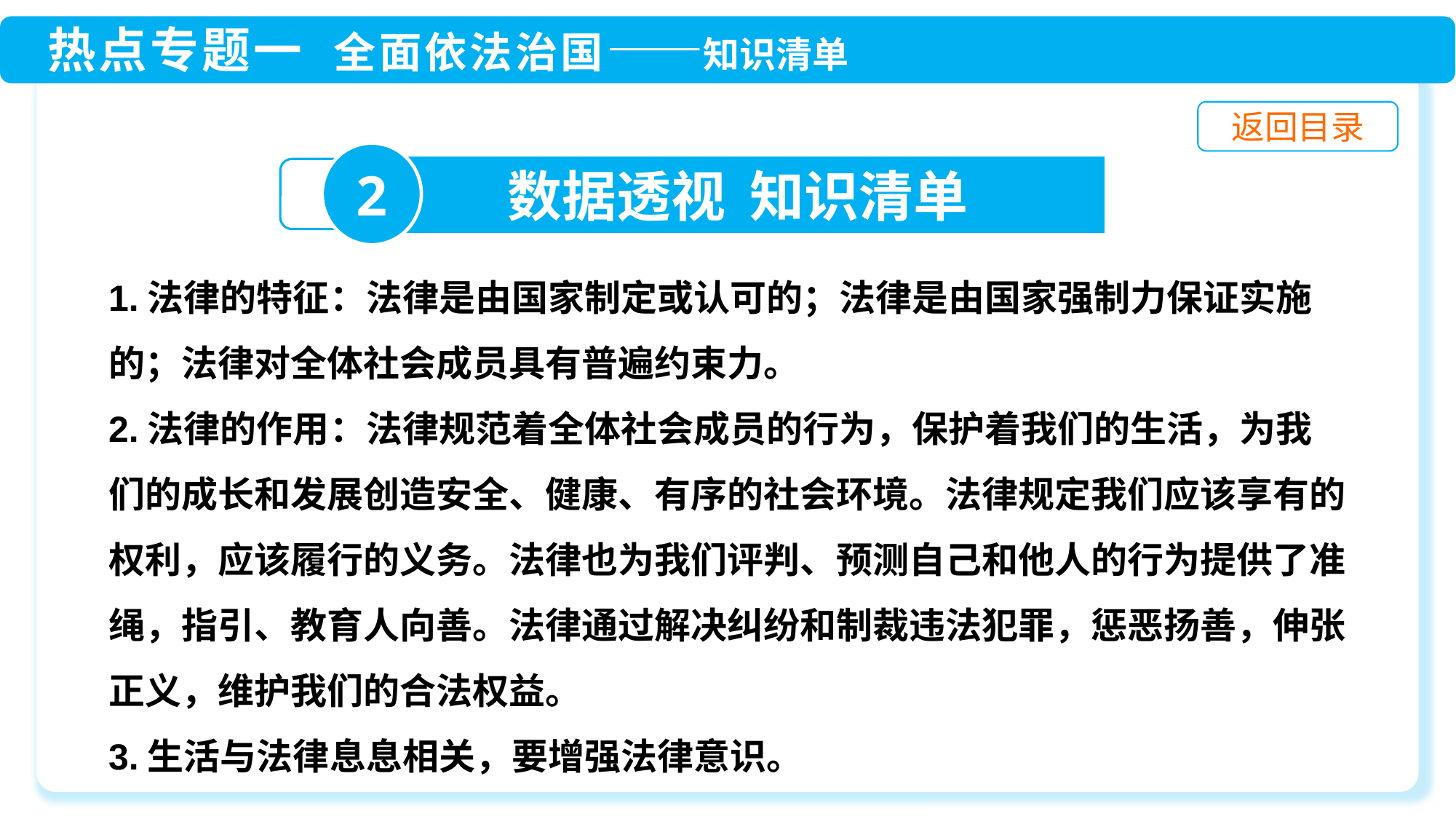

2
数据透视  知识清单

1.法律的特征：法律是由国家制定或认可的；法律是由国家强制力保证实施的；法律对全体社会成员具有普遍约束力。
2.法律的作用：法律规范着全体社会成员的行为，保护着我们的生活，为我们的成长和发展创造安全、健康、有序的社会环境。法律规定我们应该享有的权利，应该履行的义务。法律也为我们评判、预测自己和他人的行为提供了准绳，指引、教育人向善。法律通过解决纠纷和制裁违法犯罪，惩恶扬善，伸张正义，维护我们的合法权益。
3.生活与法律息息相关，要增强法律意识。